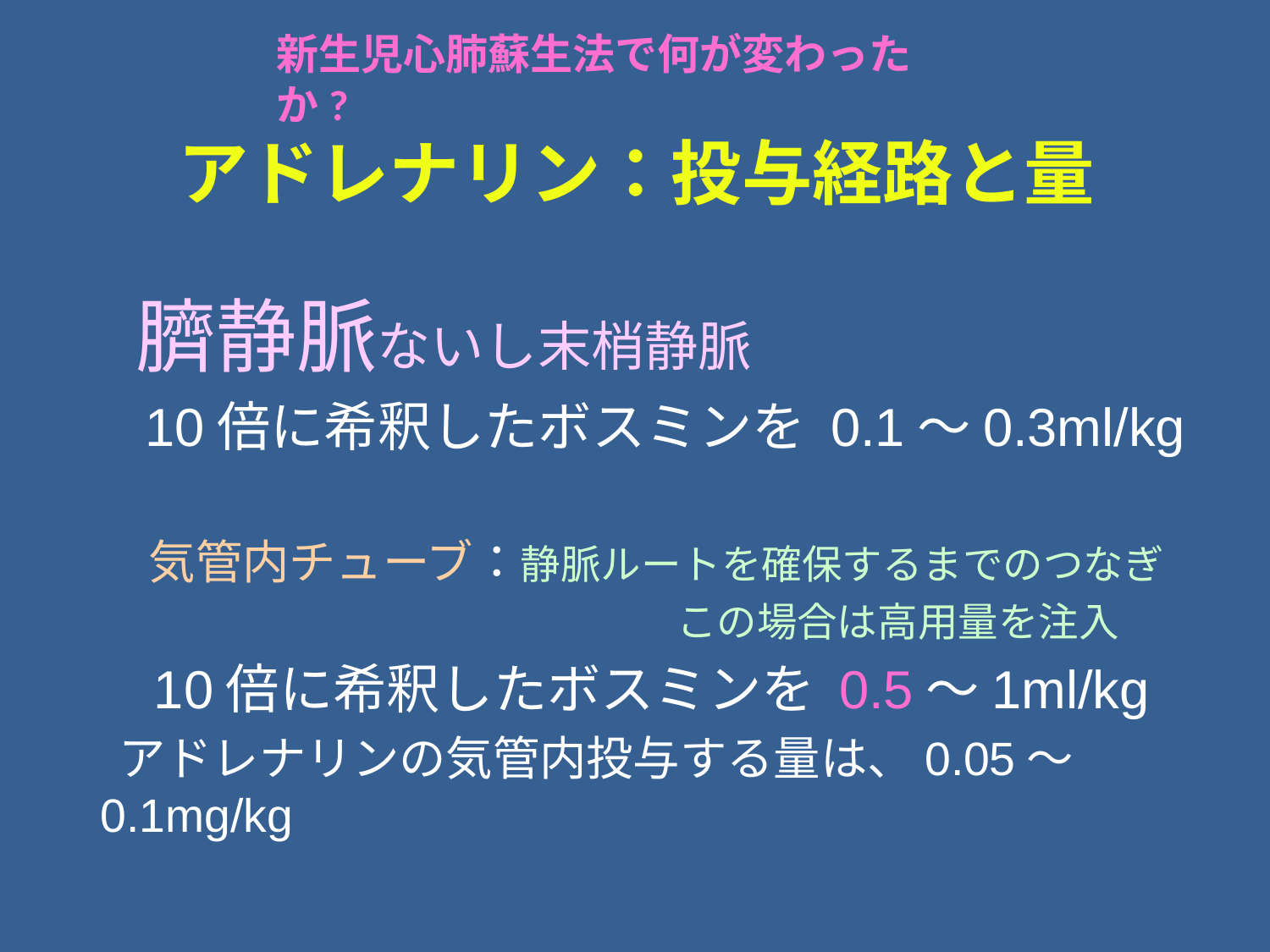

新生児心肺蘇生法で何が変わったか?
# アドレナリン：投与経路と量
　臍静脈ないし末梢静脈
　  10倍に希釈したボスミンを 0.1〜0.3ml/kg

　　気管内チューブ：静脈ルートを確保するまでのつなぎ
　　　　　　　　　　　　　　　  この場合は高用量を注入
　　 10倍に希釈したボスミンを 0.5〜1ml/kg
     アドレナリンの気管内投与する量は、0.05～0.1mg/kg